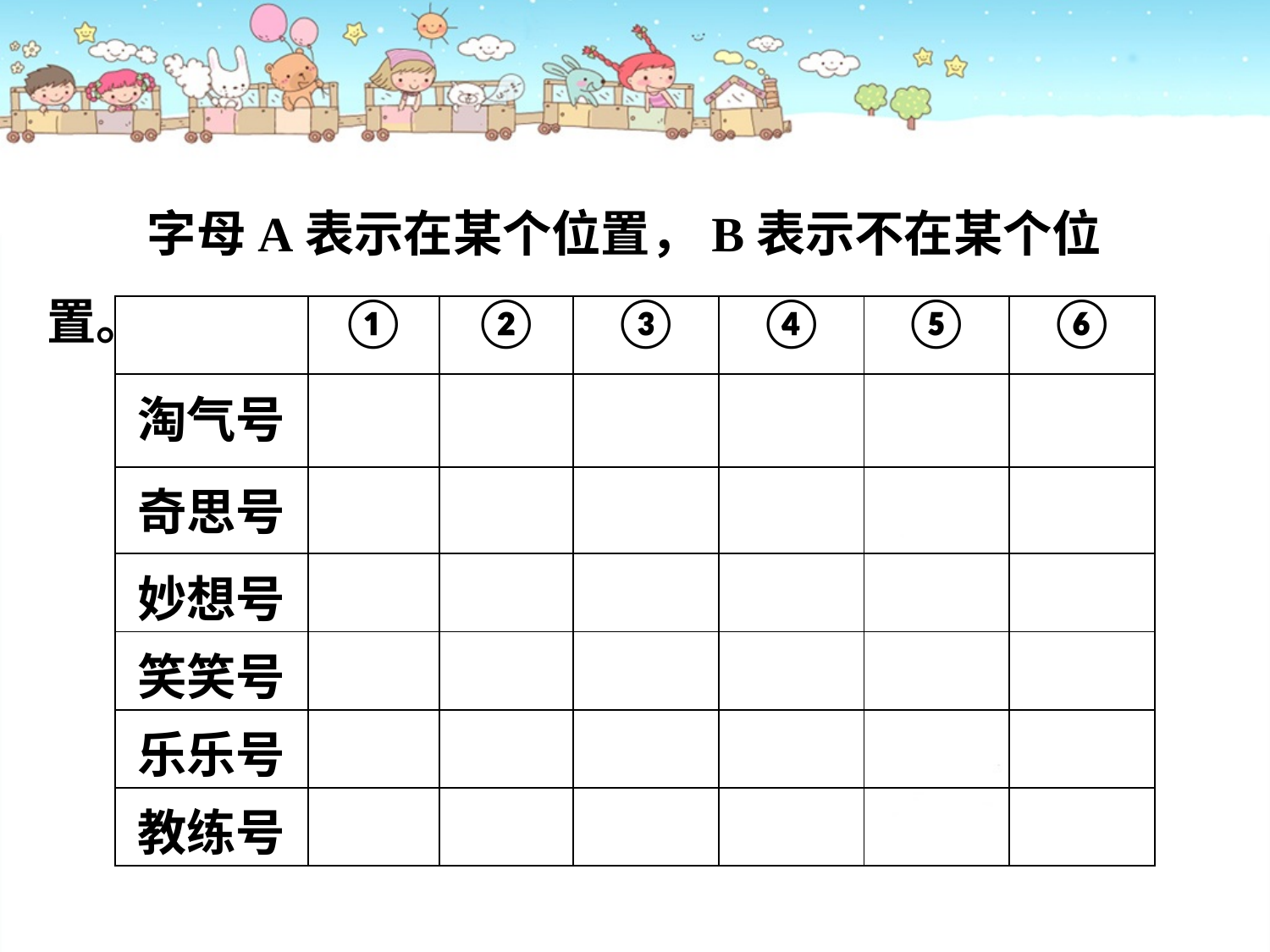

字母A表示在某个位置，B表示不在某个位置。
|  | ① | ② | ③ | ④ | ⑤ | ⑥ |
| --- | --- | --- | --- | --- | --- | --- |
| 淘气号 |  |  |  |  |  |  |
| 奇思号 |  |  |  |  |  |  |
| 妙想号 |  |  |  |  |  |  |
| 笑笑号 |  |  |  |  |  |  |
| 乐乐号 |  |  |  |  |  |  |
| 教练号 |  |  |  |  |  |  |